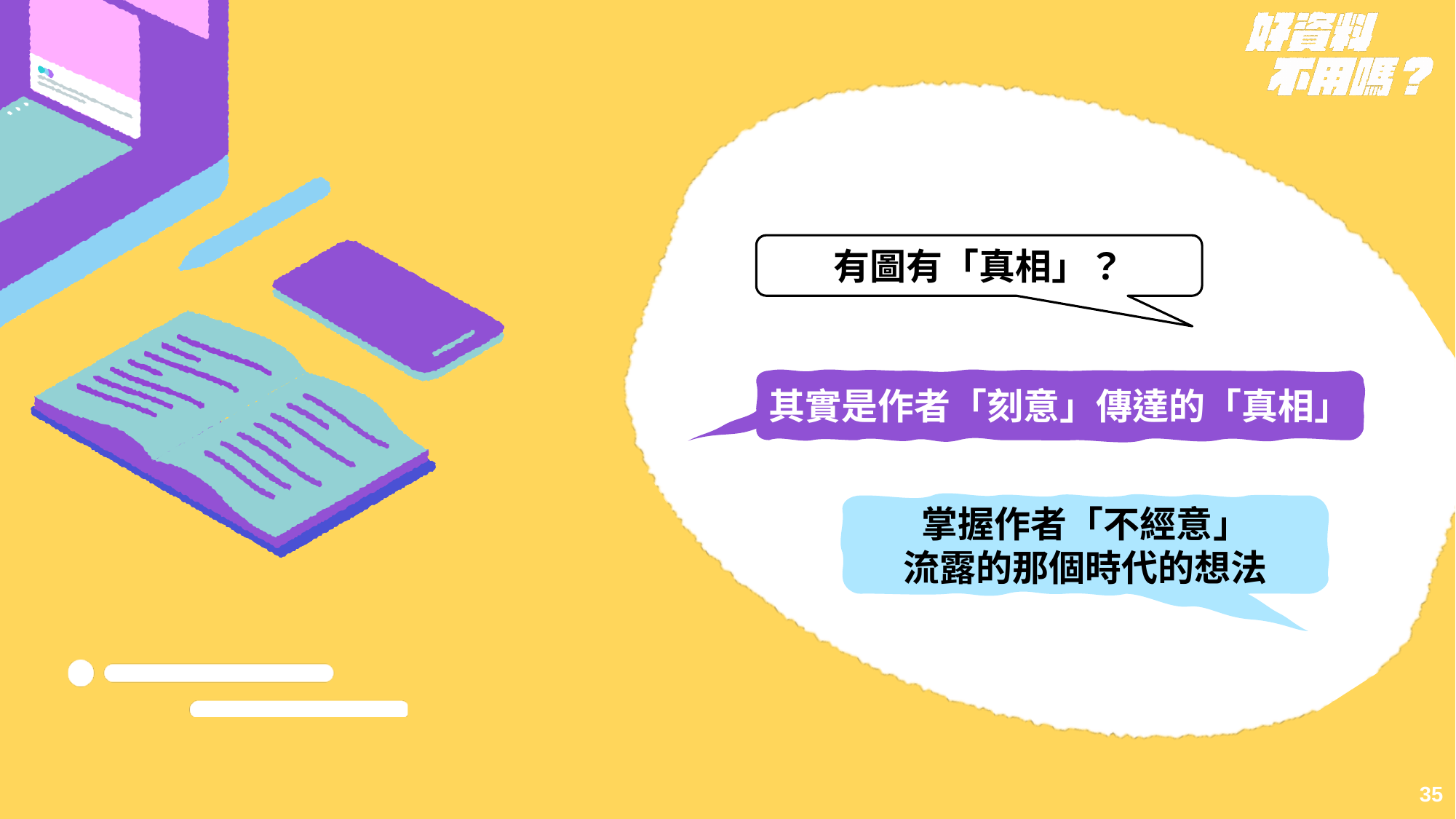

有圖有「真相」？
其實是作者「刻意」傳達的「真相」
掌握作者「不經意」
流露的那個時代的想法